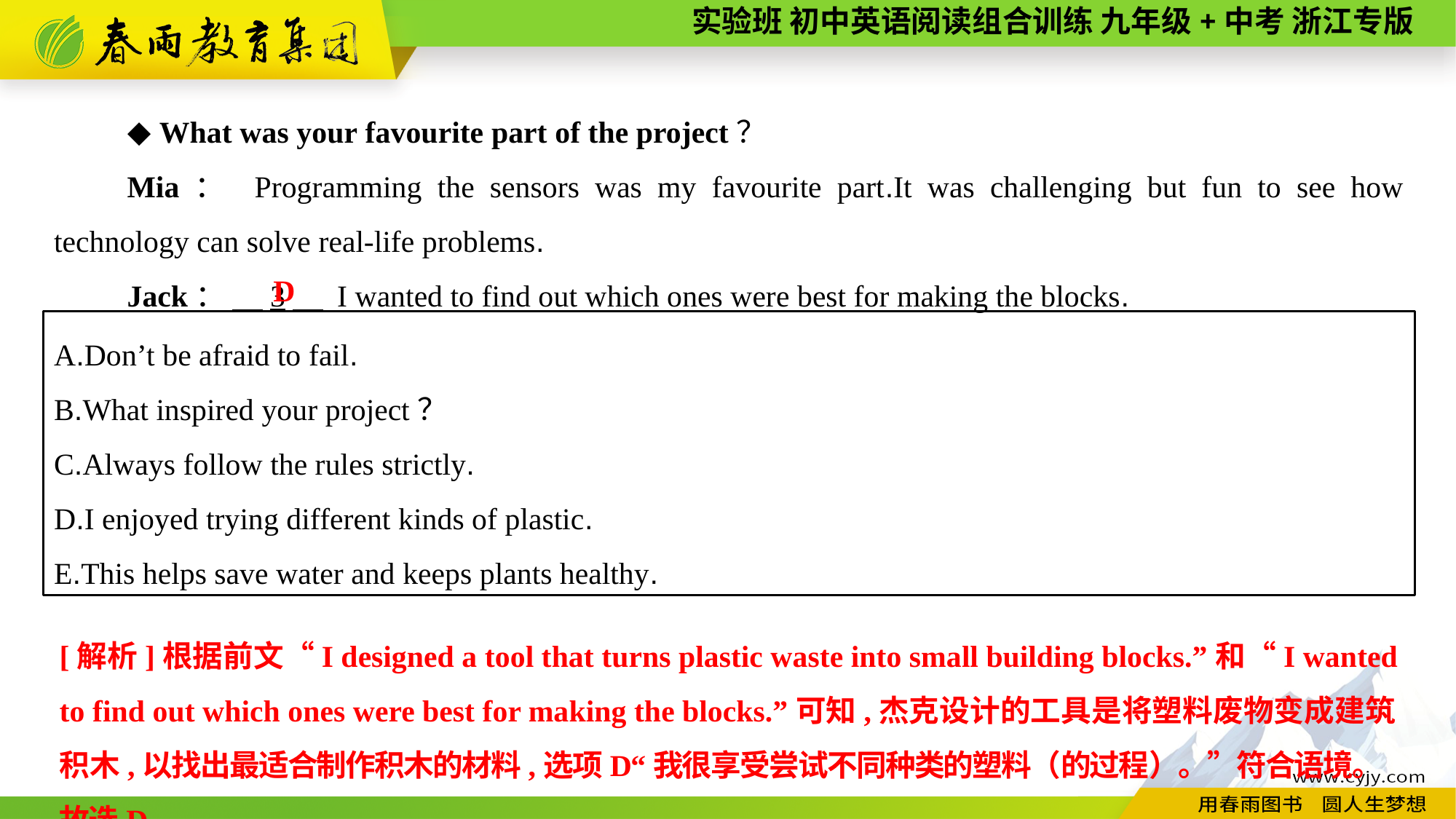

◆ What was your favourite part of the project？
Mia： Programming the sensors was my favourite part.It was challenging but fun to see how technology can solve real-life problems.
Jack： 　3　 I wanted to find out which ones were best for making the blocks.
D
A.Don’t be afraid to fail.
B.What inspired your project？
C.Always follow the rules strictly.
D.I enjoyed trying different kinds of plastic.
E.This helps save water and keeps plants healthy.
[解析]根据前文“I designed a tool that turns plastic waste into small building blocks.”和“I wanted to find out which ones were best for making the blocks.”可知,杰克设计的工具是将塑料废物变成建筑积木,以找出最适合制作积木的材料,选项D“我很享受尝试不同种类的塑料（的过程）。”符合语境。故选D。